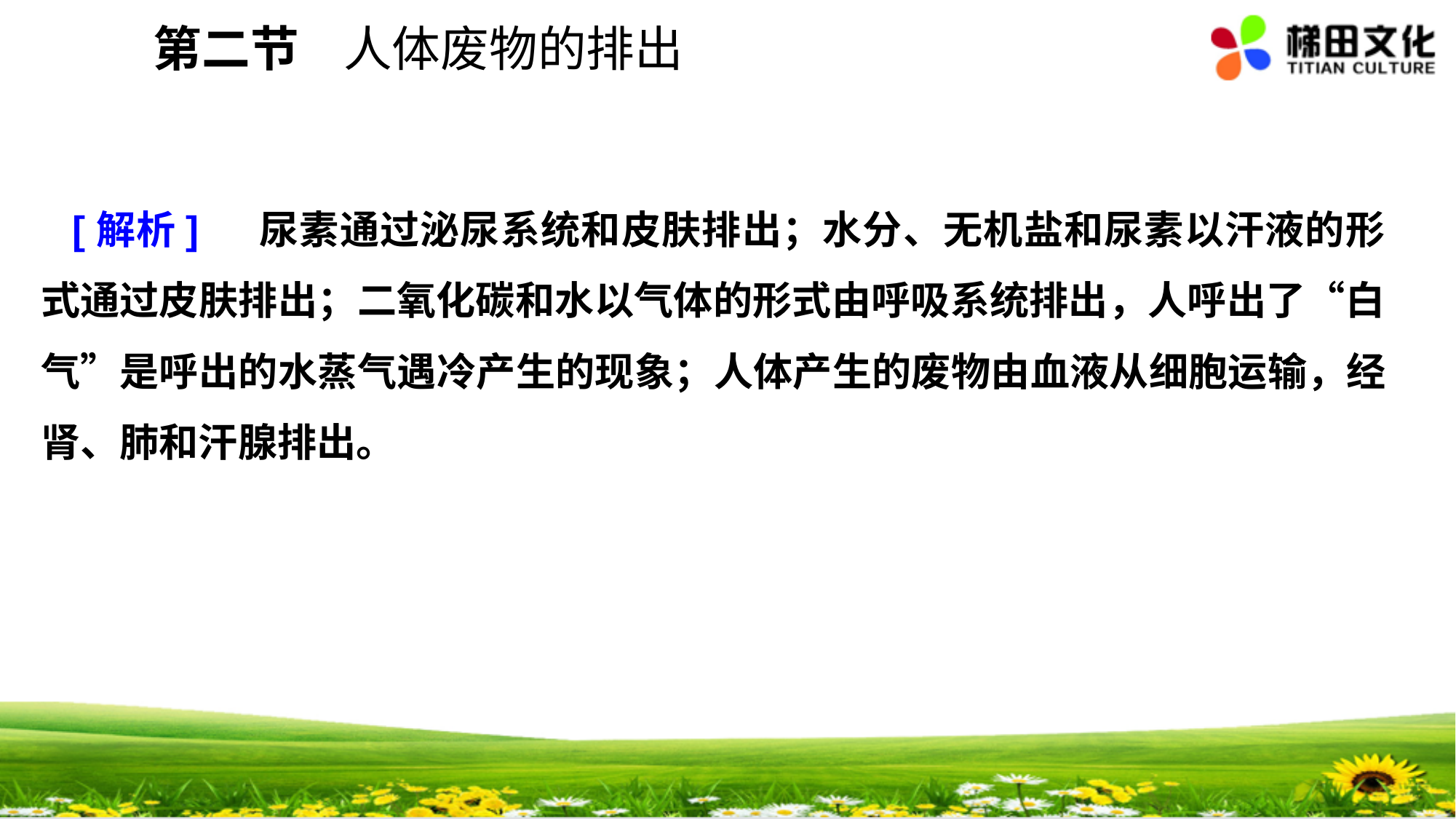

第二节    人体废物的排出
[解析]　 尿素通过泌尿系统和皮肤排出；水分、无机盐和尿素以汗液的形式通过皮肤排出；二氧化碳和水以气体的形式由呼吸系统排出，人呼出了“白气”是呼出的水蒸气遇冷产生的现象；人体产生的废物由血液从细胞运输，经肾、肺和汗腺排出。